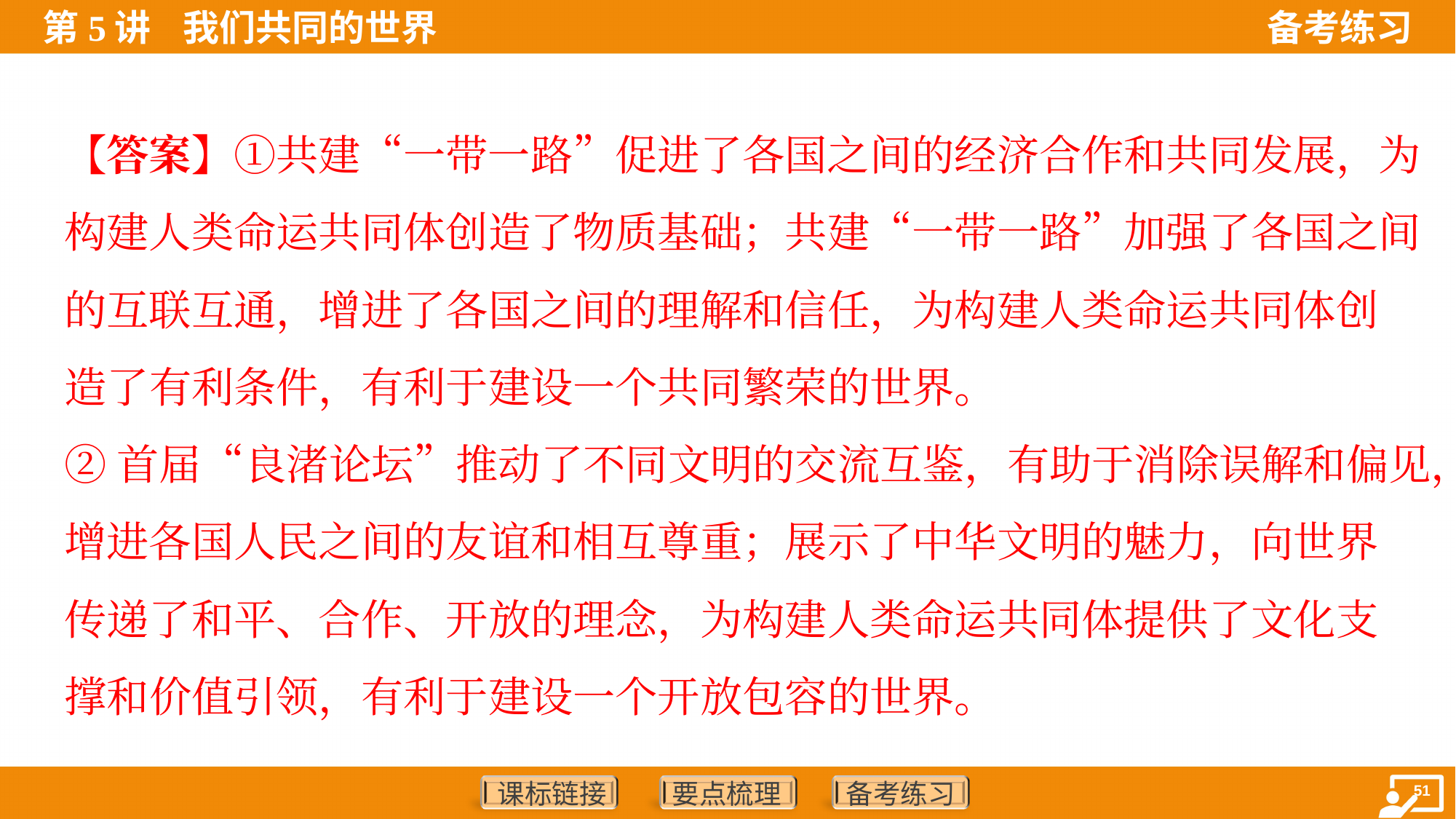

【答案】①共建“一带一路”促进了各国之间的经济合作和共同发展，为
构建人类命运共同体创造了物质基础；共建“一带一路”加强了各国之间
的互联互通，增进了各国之间的理解和信任，为构建人类命运共同体创
造了有利条件，有利于建设一个共同繁荣的世界。
②首届“良渚论坛”推动了不同文明的交流互鉴，有助于消除误解和偏见，
增进各国人民之间的友谊和相互尊重；展示了中华文明的魅力，向世界
传递了和平、合作、开放的理念，为构建人类命运共同体提供了文化支
撑和价值引领，有利于建设一个开放包容的世界。